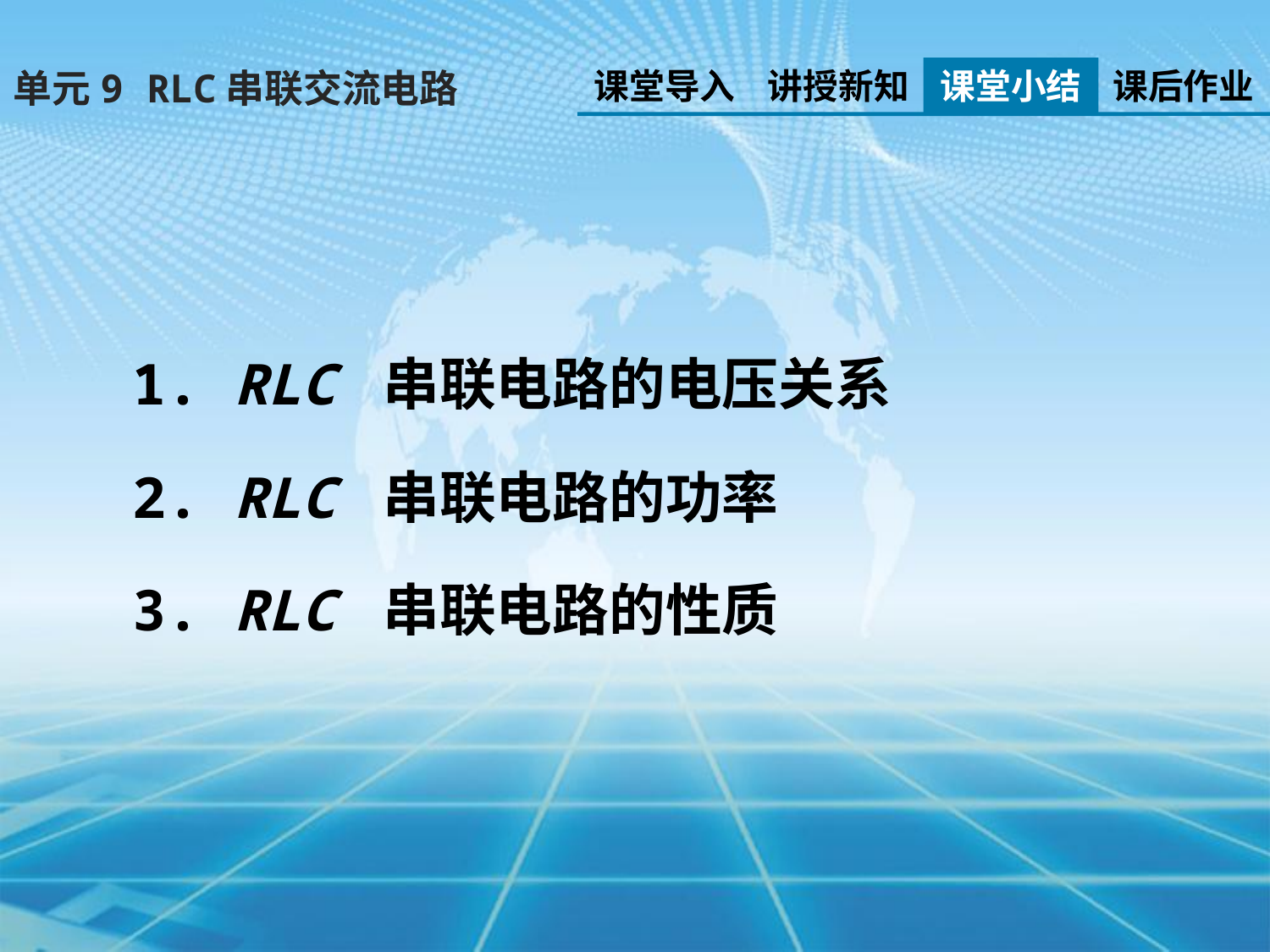

课堂导入
讲授新知
课堂小结
课后作业
单元9 RLC串联交流电路
1. RLC 串联电路的电压关系
2. RLC 串联电路的功率
3. RLC 串联电路的性质